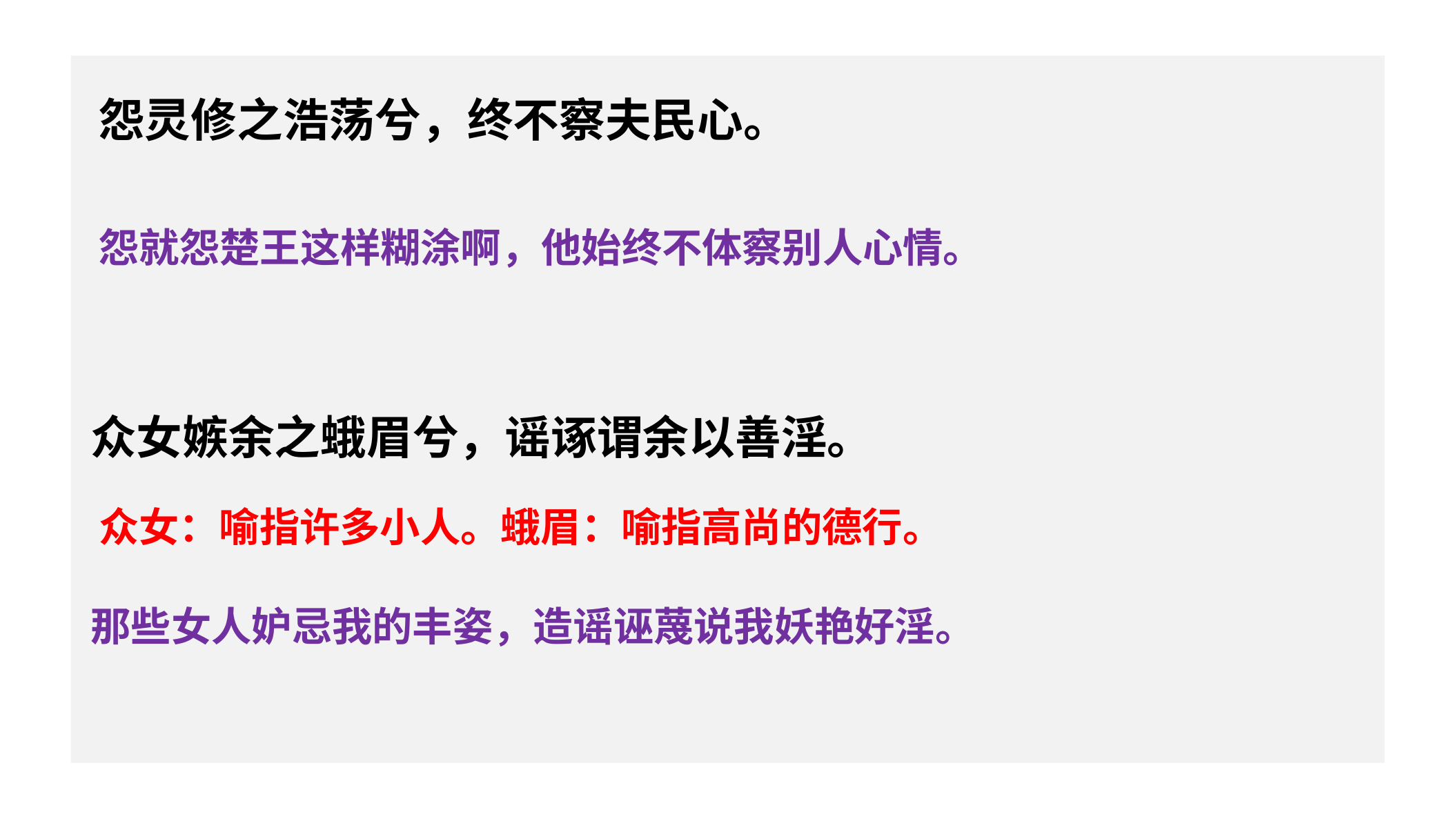

怨灵修之浩荡兮，终不察夫民心。
怨就怨楚王这样糊涂啊，他始终不体察别人心情。
众女嫉余之蛾眉兮，谣诼谓余以善淫。
众女：喻指许多小人。蛾眉：喻指高尚的德行。
那些女人妒忌我的丰姿，造谣诬蔑说我妖艳好淫。